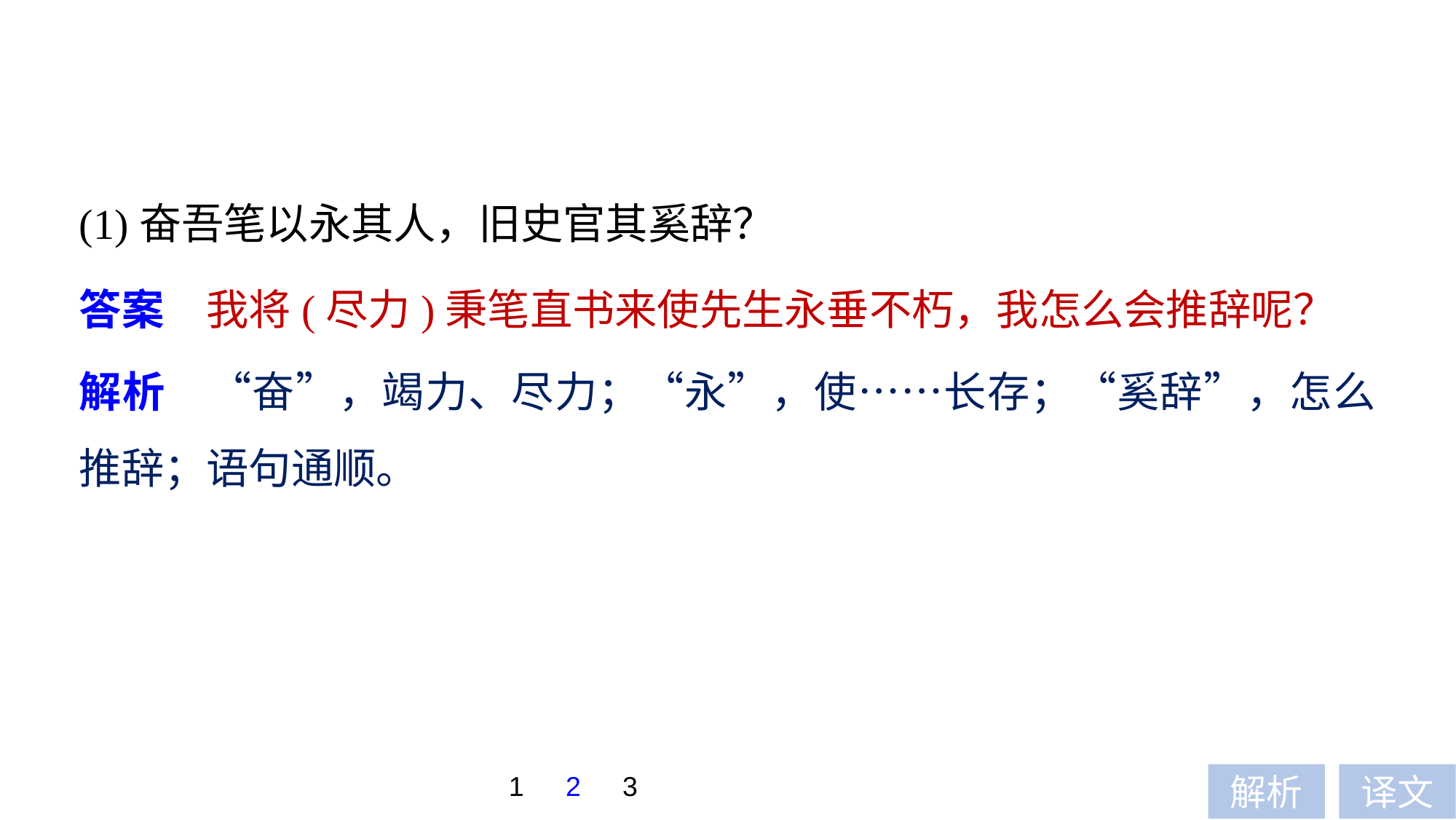

(1)奋吾笔以永其人，旧史官其奚辞？
答案　我将(尽力)秉笔直书来使先生永垂不朽，我怎么会推辞呢？
解析　“奋”，竭力、尽力；“永”，使……长存；“奚辞”，怎么推辞；语句通顺。
1
2
3
解析
译文